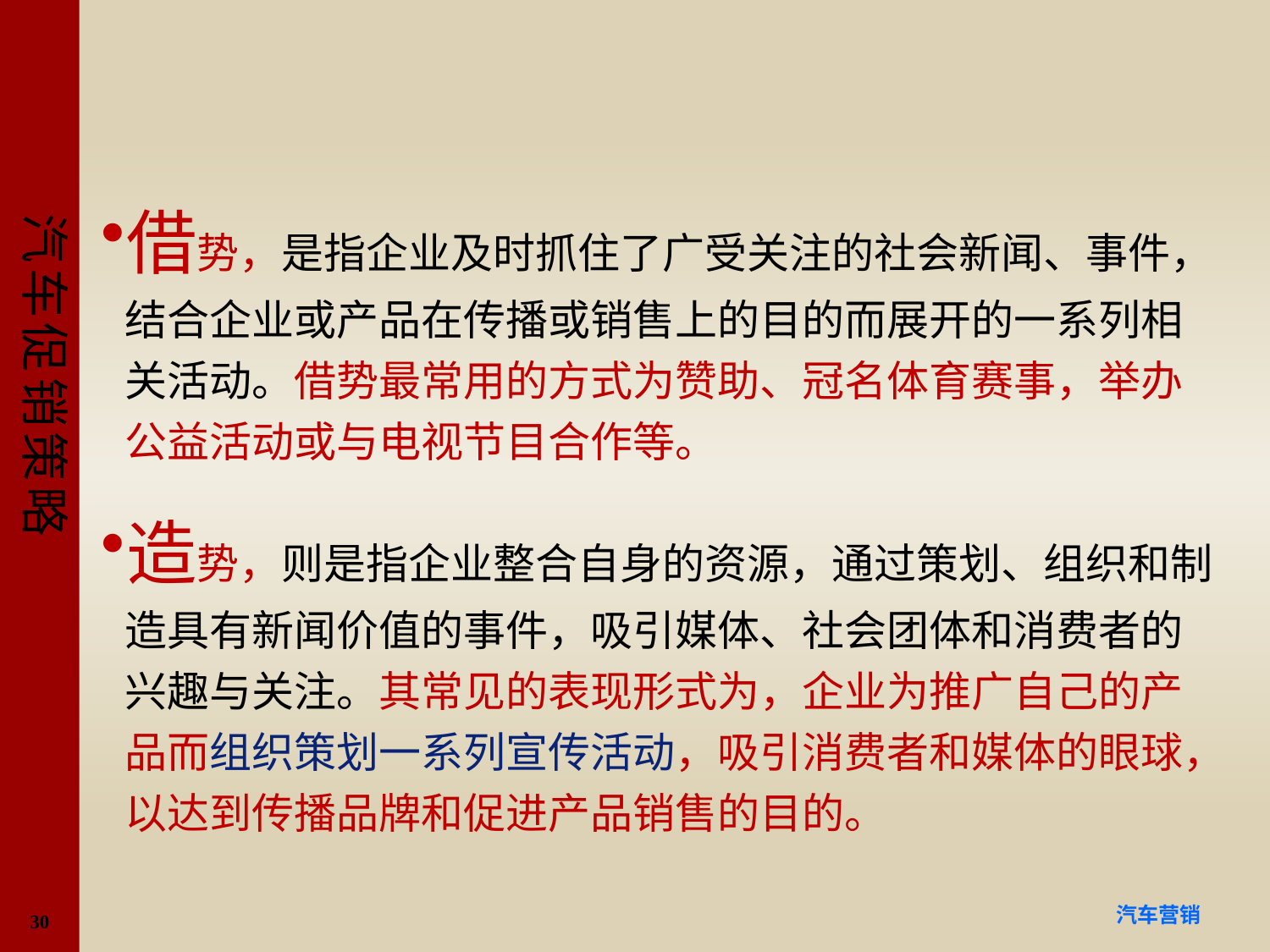

#
借势，是指企业及时抓住了广受关注的社会新闻、事件，结合企业或产品在传播或销售上的目的而展开的一系列相关活动。借势最常用的方式为赞助、冠名体育赛事，举办公益活动或与电视节目合作等。
造势，则是指企业整合自身的资源，通过策划、组织和制造具有新闻价值的事件，吸引媒体、社会团体和消费者的兴趣与关注。其常见的表现形式为，企业为推广自己的产品而组织策划一系列宣传活动，吸引消费者和媒体的眼球，以达到传播品牌和促进产品销售的目的。
30